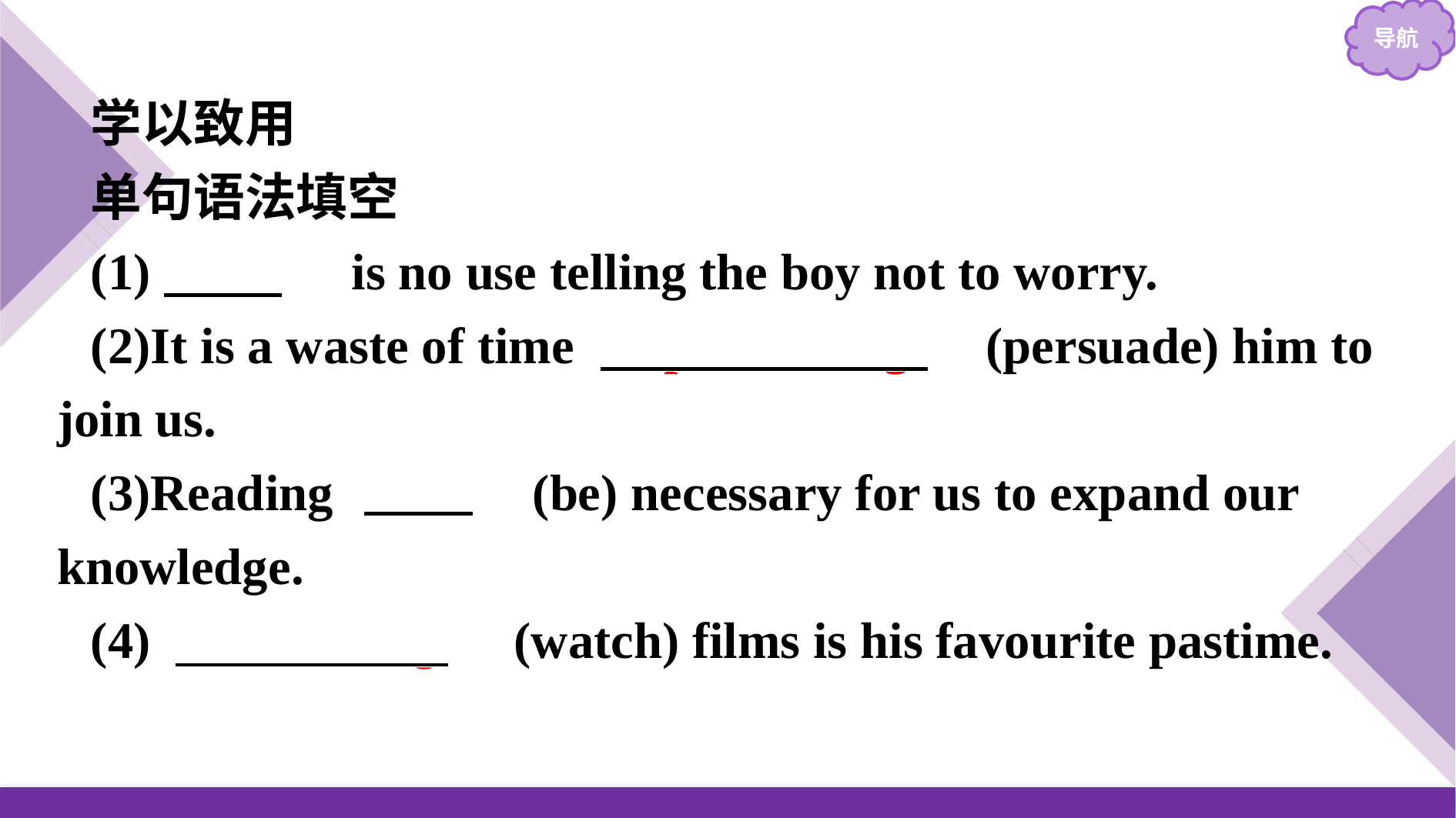

学以致用
单句语法填空
(1)　It　 is no use telling the boy not to worry.
(2)It is a waste of time 　persuading　(persuade) him to join us.
(3)Reading 　is　(be) necessary for us to expand our knowledge.
(4)　Watching　(watch) films is his favourite pastime.